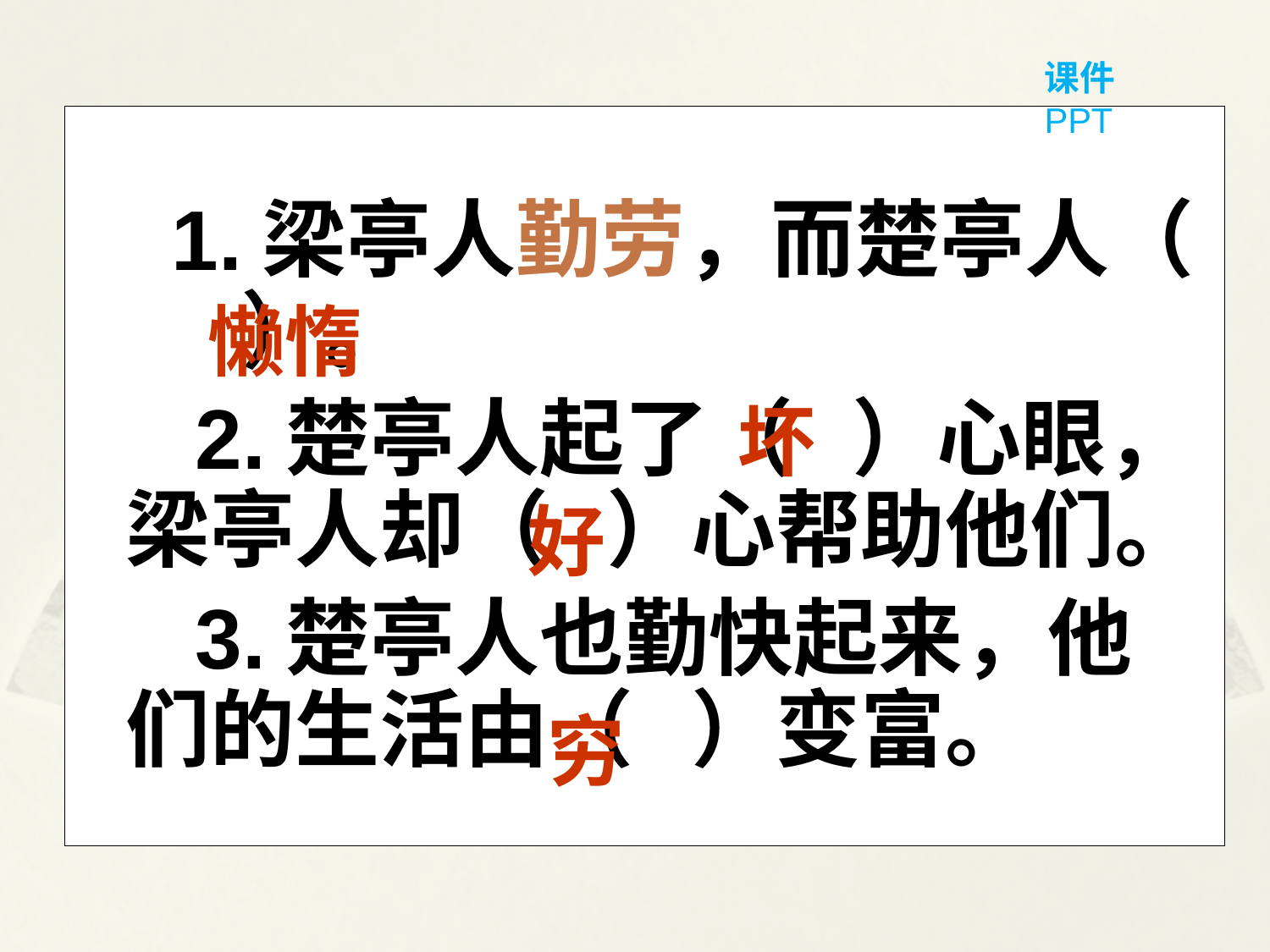

课件PPT

      1.梁亭人勤劳，而楚亭人（       ）。
     2.楚亭人起了（   ）心眼，梁亭人却（   ）心帮助他们。
     3.楚亭人也勤快起来，他们的生活由（   ）变富。
懒惰
坏
好
穷